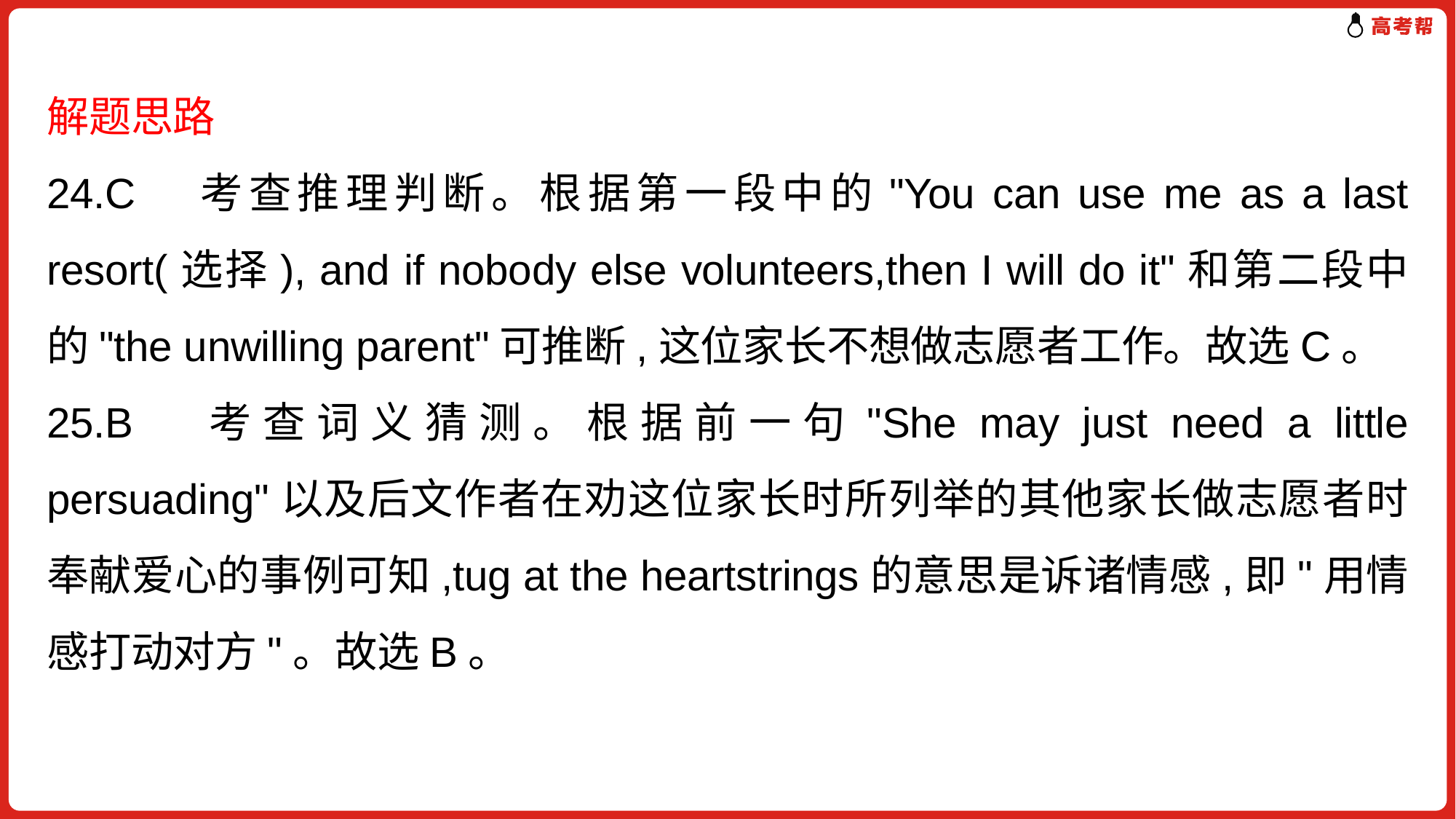

解题思路
24.C　考查推理判断。根据第一段中的"You can use me as a last resort(选择), and if nobody else volunteers,then I will do it"和第二段中的"the unwilling parent"可推断,这位家长不想做志愿者工作。故选C。
25.B　考查词义猜测。根据前一句"She may just need a little persuading"以及后文作者在劝这位家长时所列举的其他家长做志愿者时奉献爱心的事例可知,tug at the heartstrings的意思是诉诸情感,即"用情感打动对方"。故选B。